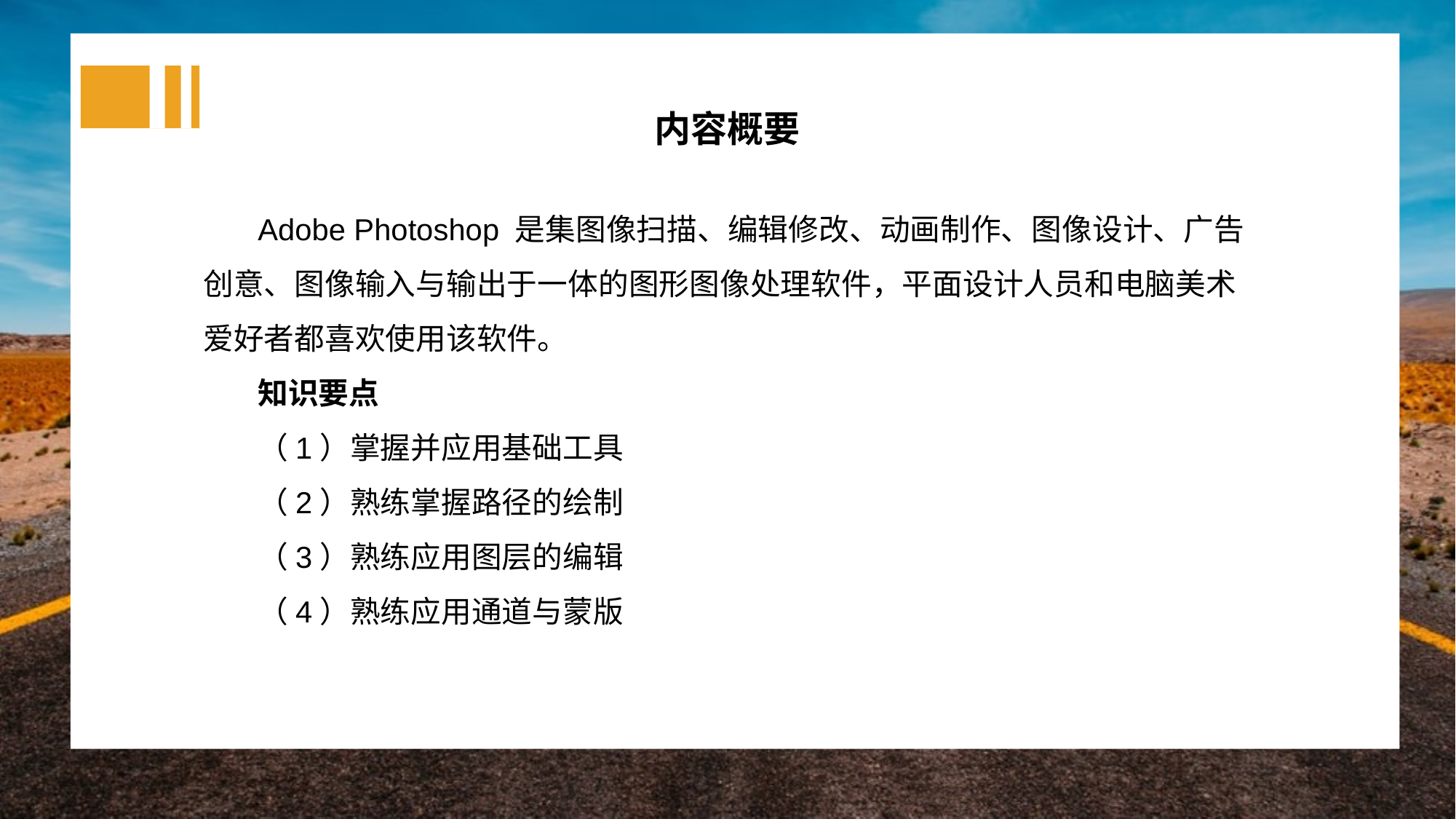

内容概要
Adobe Photoshop 是集图像扫描、编辑修改、动画制作、图像设计、广告创意、图像输入与输出于一体的图形图像处理软件，平面设计人员和电脑美术爱好者都喜欢使用该软件。
知识要点
（1）掌握并应用基础工具
（2）熟练掌握路径的绘制
（3）熟练应用图层的编辑
（4）熟练应用通道与蒙版